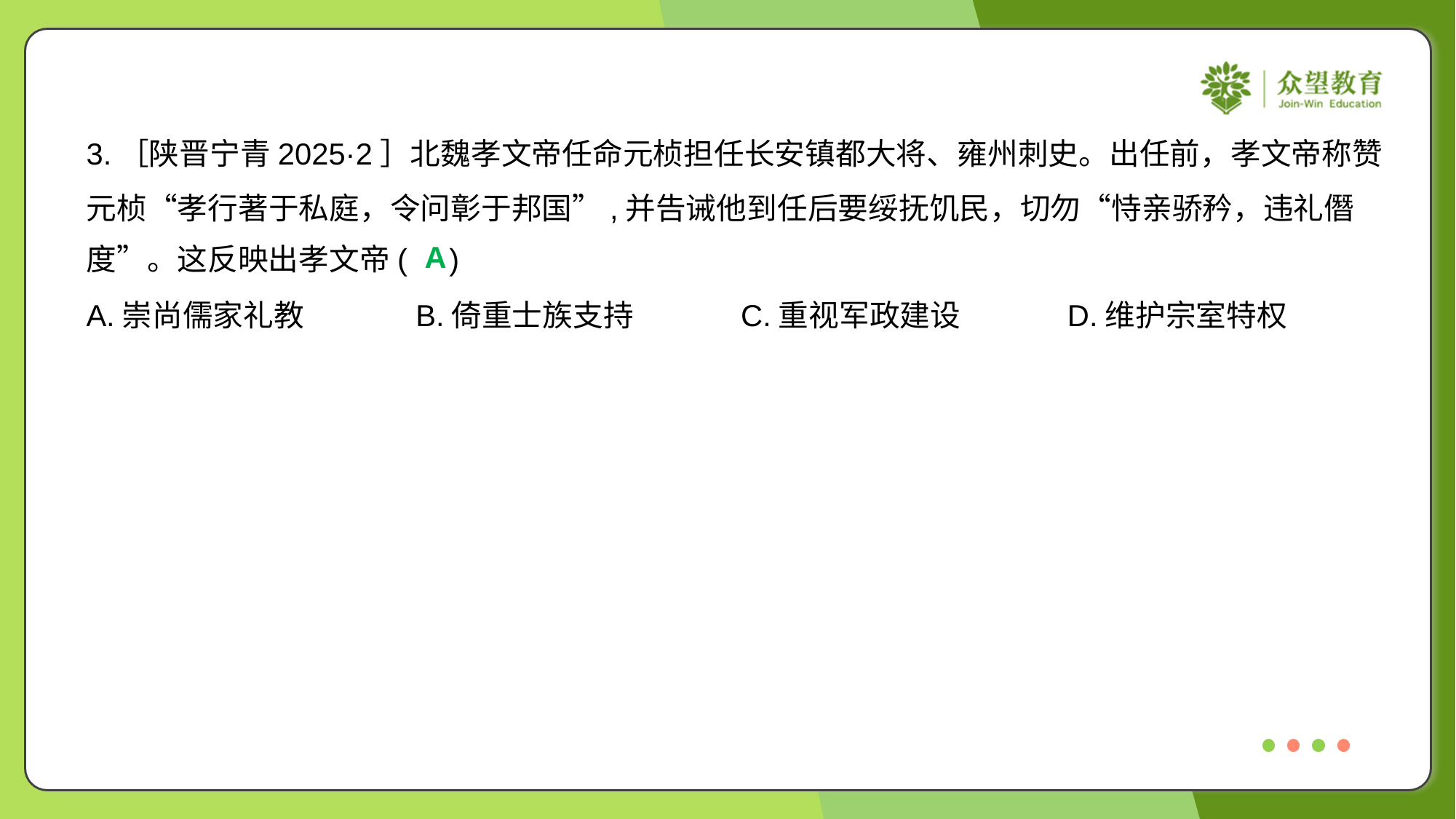

3.［陕晋宁青2025·2］北魏孝文帝任命元桢担任长安镇都大将、雍州刺史。出任前，孝文帝称赞
元桢“孝行著于私庭，令问彰于邦国”,并告诫他到任后要绥抚饥民，切勿“恃亲骄矜，违礼僭
度”。这反映出孝文帝(     )
A
A.崇尚儒家礼教	B.倚重士族支持	C.重视军政建设	D.维护宗室特权